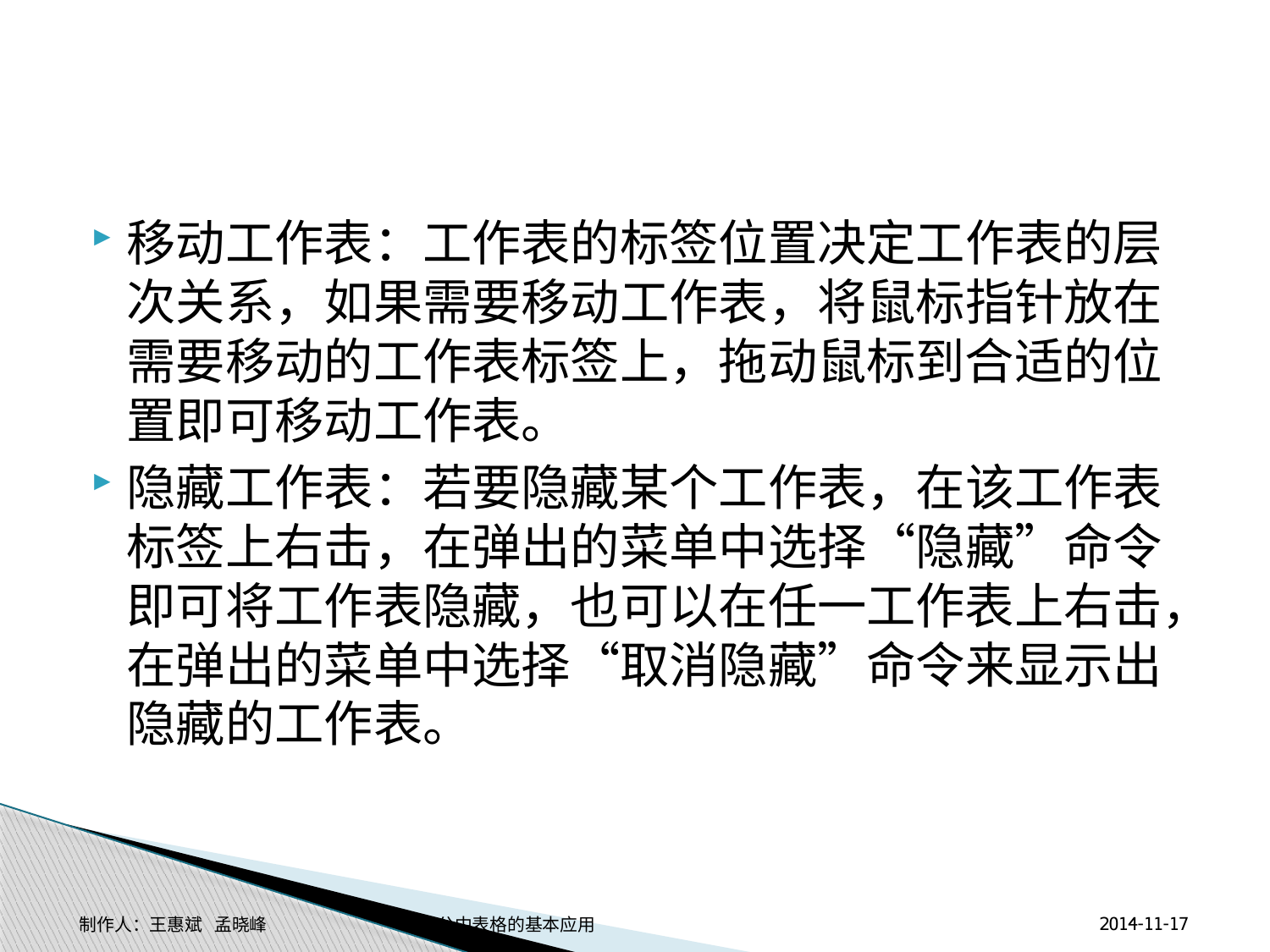

#
移动工作表：工作表的标签位置决定工作表的层次关系，如果需要移动工作表，将鼠标指针放在需要移动的工作表标签上，拖动鼠标到合适的位置即可移动工作表。
隐藏工作表：若要隐藏某个工作表，在该工作表标签上右击，在弹出的菜单中选择“隐藏”命令即可将工作表隐藏，也可以在任一工作表上右击，在弹出的菜单中选择“取消隐藏”命令来显示出隐藏的工作表。
2014-11-17
制作人：王惠斌   孟晓峰                                      办公中表格的基本应用